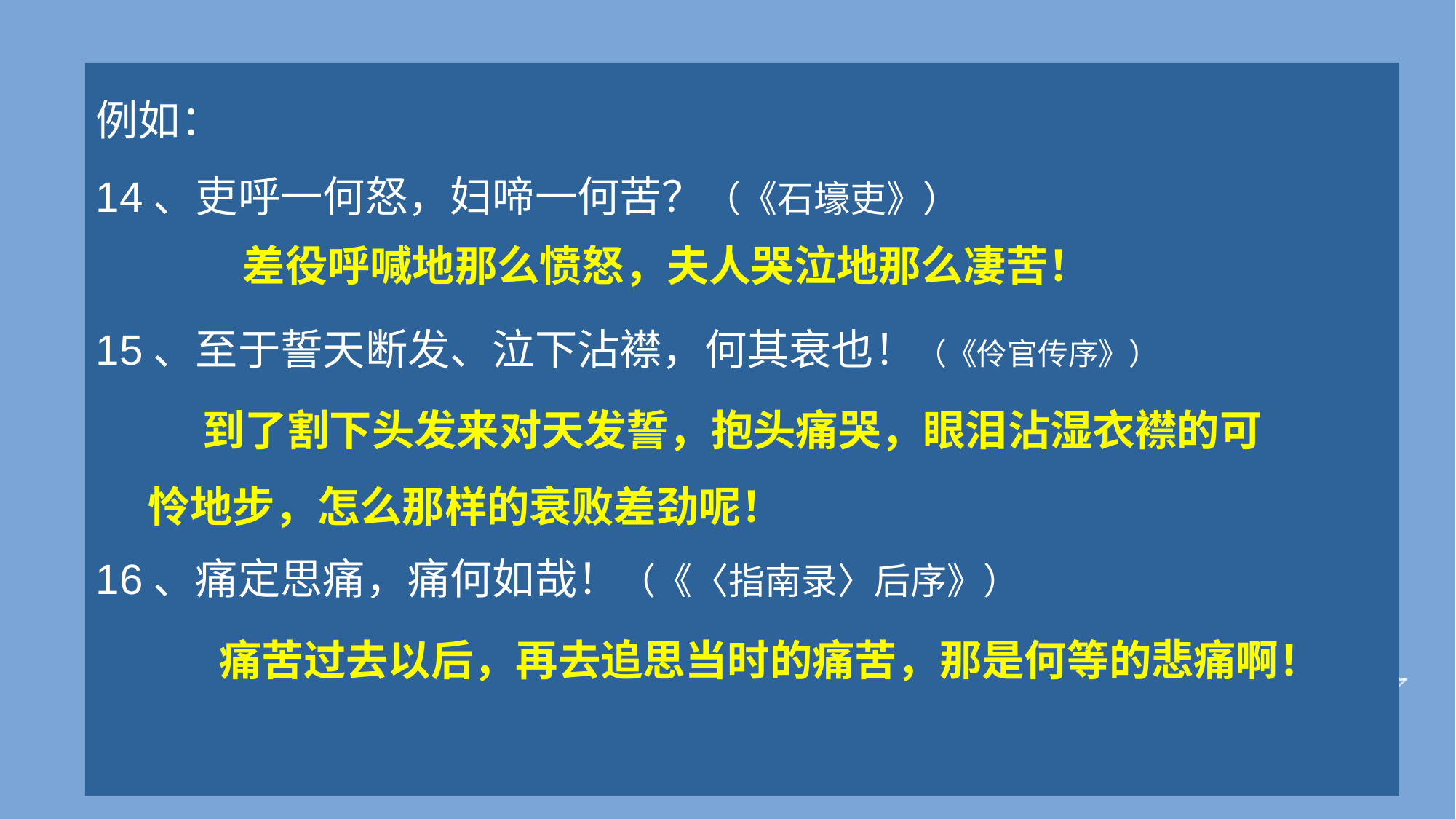

例如：
14、吏呼一何怒，妇啼一何苦？（《石壕吏》）

15、至于誓天断发、泣下沾襟，何其衰也！（《伶官传序》）

16、痛定思痛，痛何如哉！（《〈指南录〉后序》）

 差役呼喊地那么愤怒，夫人哭泣地那么凄苦！
到了割下头发来对天发誓，抱头痛哭，眼泪沾湿衣襟的可怜地步，怎么那样的衰败差劲呢！
痛苦过去以后，再去追思当时的痛苦，那是何等的悲痛啊！